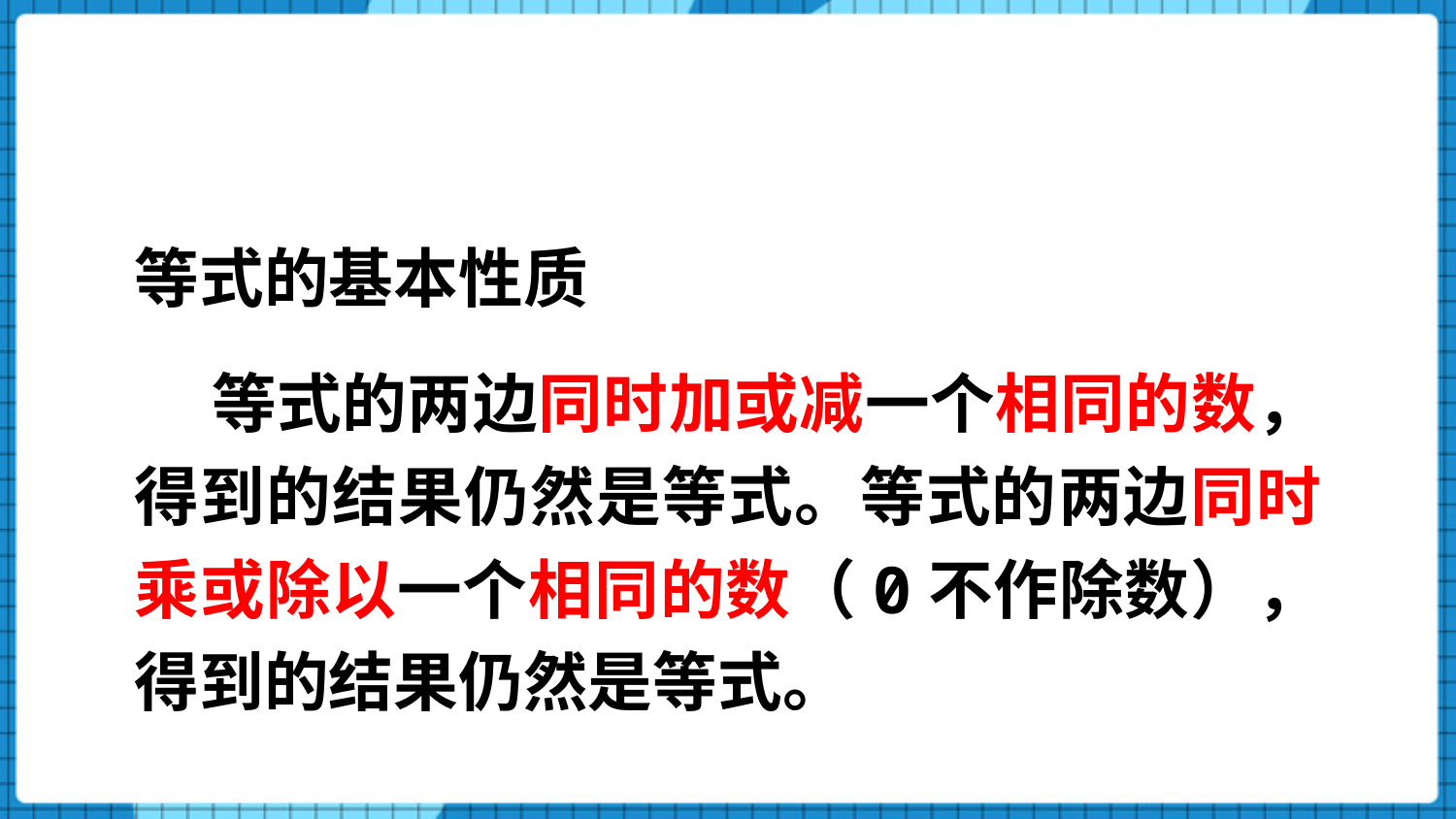

等式的基本性质
    等式的两边同时加或减一个相同的数，得到的结果仍然是等式。等式的两边同时乘或除以一个相同的数（0不作除数），得到的结果仍然是等式。